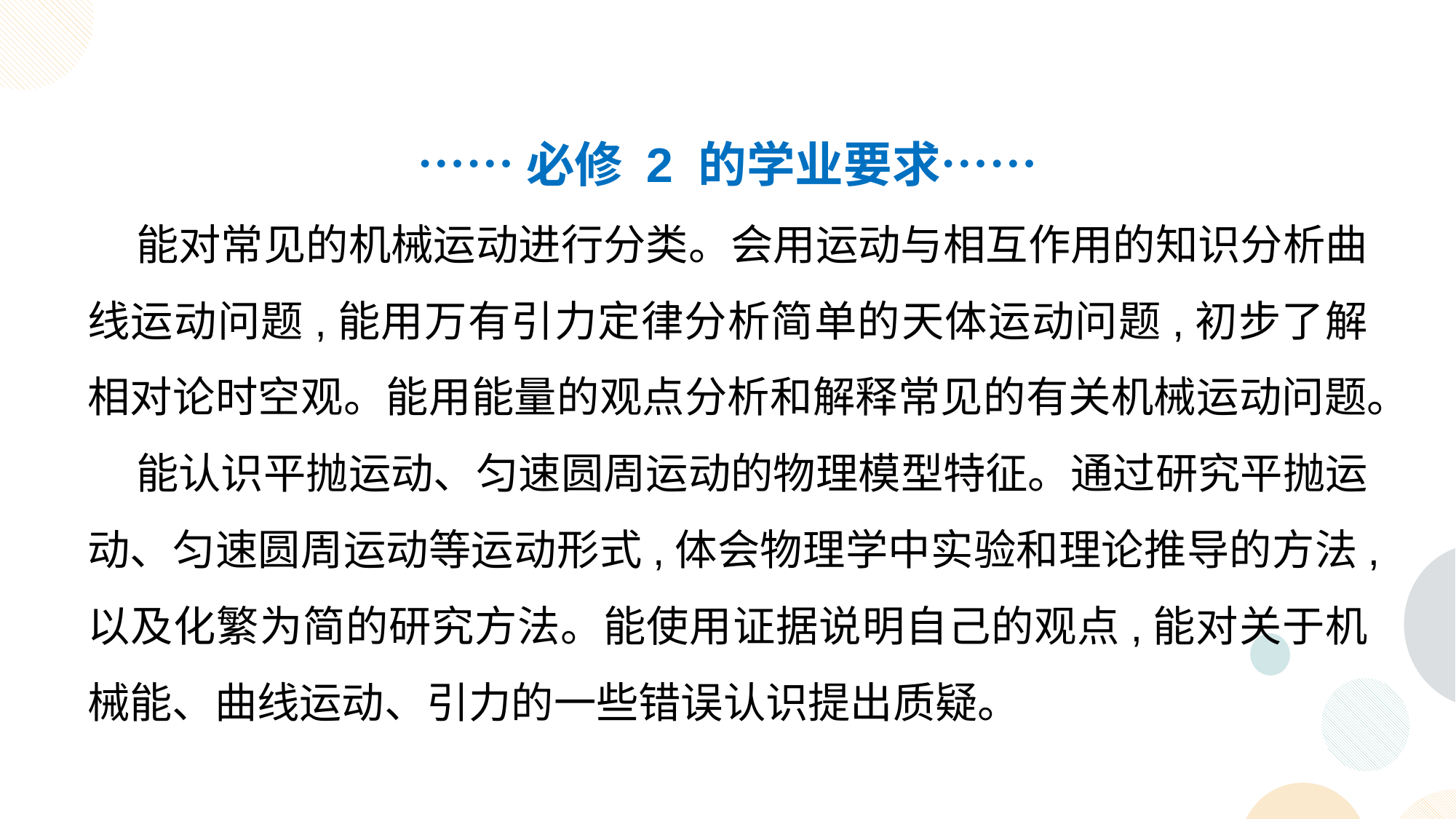

……必修 2 的学业要求……
    能对常见的机械运动进行分类。会用运动与相互作用的知识分析曲线运动问题,能用万有引力定律分析简单的天体运动问题,初步了解相对论时空观。能用能量的观点分析和解释常见的有关机械运动问题。
    能认识平抛运动、匀速圆周运动的物理模型特征。通过研究平抛运动、匀速圆周运动等运动形式,体会物理学中实验和理论推导的方法,以及化繁为简的研究方法。能使用证据说明自己的观点,能对关于机械能、曲线运动、引力的一些错误认识提出质疑。